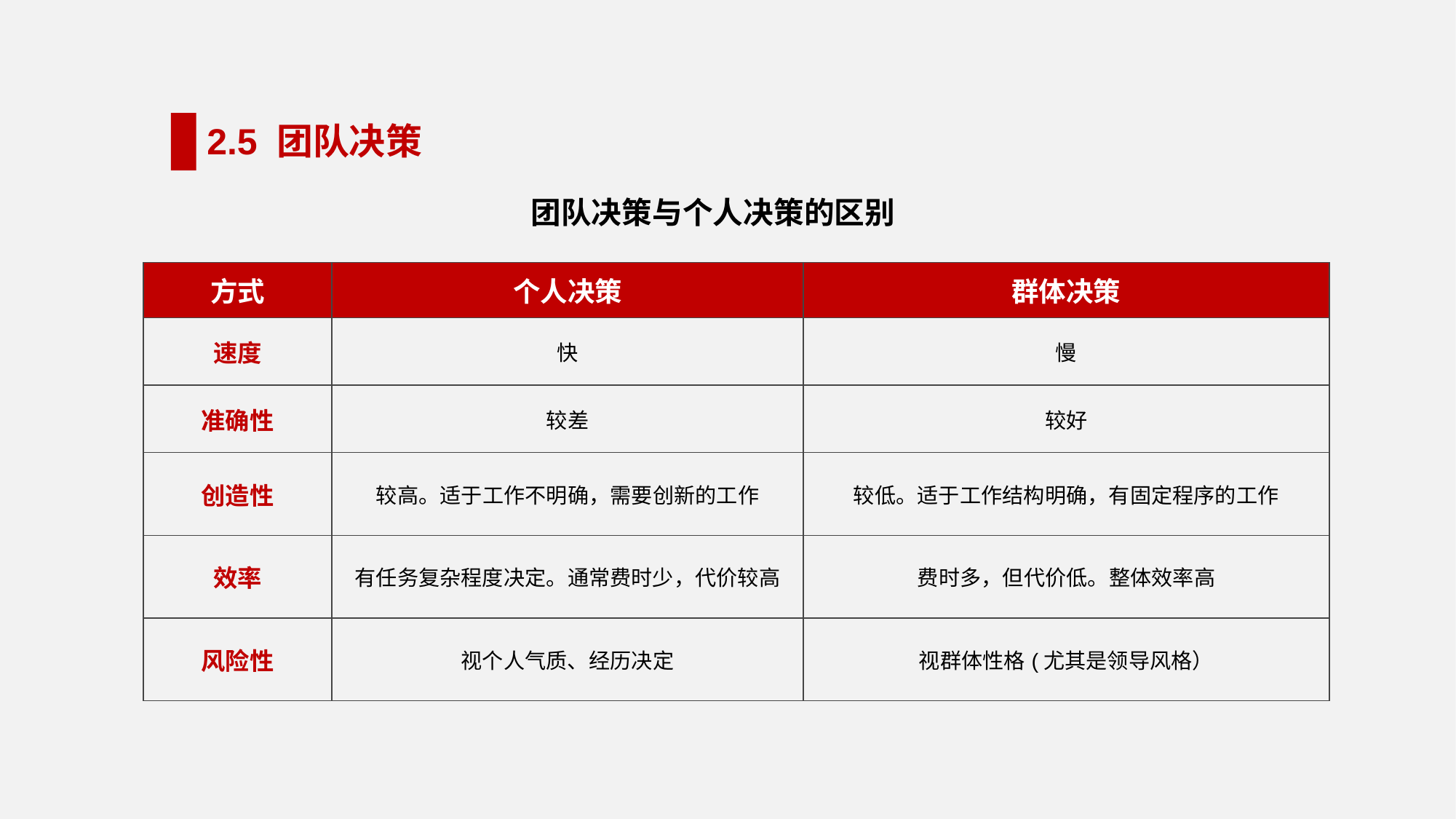

2.5 团队决策
团队决策与个人决策的区别
| 方式 | 个人决策 | 群体决策 |
| --- | --- | --- |
| 速度 | 快 | 慢 |
| 准确性 | 较差 | 较好 |
| 创造性 | 较高。适于工作不明确，需要创新的工作 | 较低。适于工作结构明确，有固定程序的工作 |
| 效率 | 有任务复杂程度决定。通常费时少，代价较高 | 费时多，但代价低。整体效率高 |
| 风险性 | 视个人气质、经历决定 | 视群体性格(尤其是领导风格） |